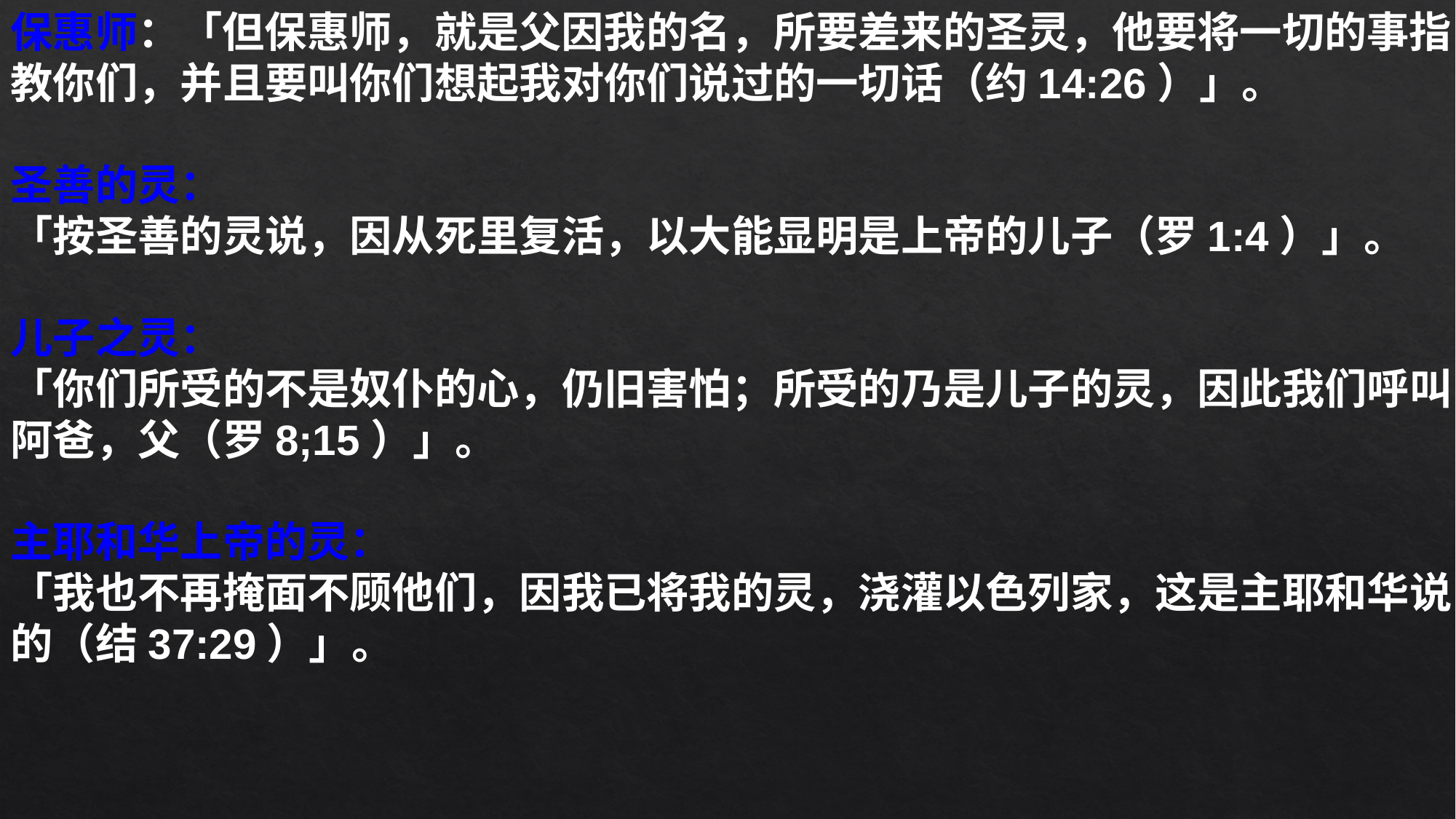

保惠师：「但保惠师，就是父因我的名，所要差来的圣灵，他要将一切的事指教你们，并且要叫你们想起我对你们说过的一切话（约14:26）」。

圣善的灵：
「按圣善的灵说，因从死里复活，以大能显明是上帝的儿子（罗1:4）」。

儿子之灵：
「你们所受的不是奴仆的心，仍旧害怕；所受的乃是儿子的灵，因此我们呼叫阿爸，父（罗8;15）」。

主耶和华上帝的灵：
「我也不再掩面不顾他们，因我已将我的灵，浇灌以色列家，这是主耶和华说的（结37:29）」。